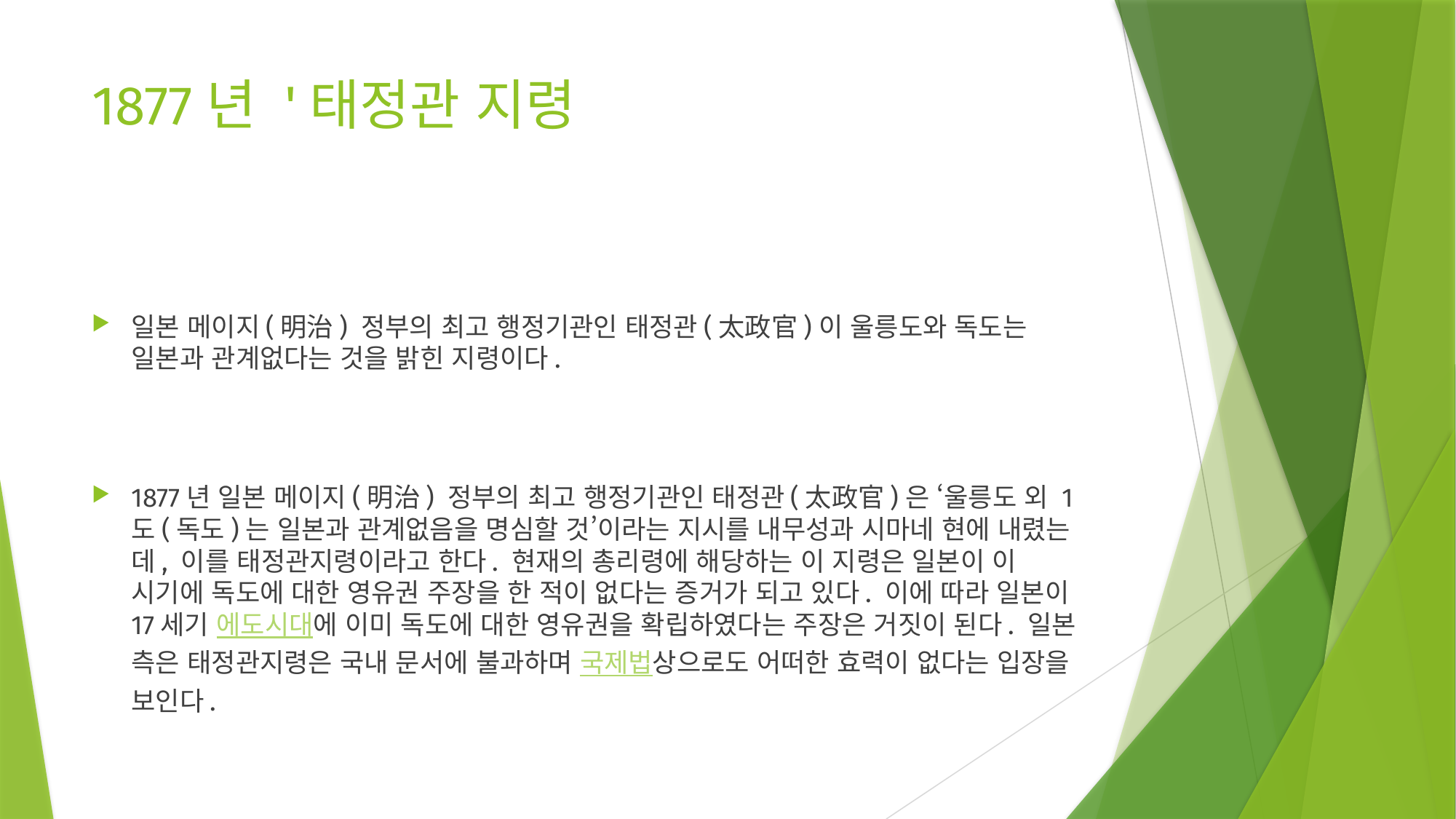

# 1877년 '태정관 지령

일본 메이지(明治) 정부의 최고 행정기관인 태정관(太政官)이 울릉도와 독도는 일본과 관계없다는 것을 밝힌 지령이다.

1877년 일본 메이지(明治) 정부의 최고 행정기관인 태정관(太政官)은 ‘울릉도 외 1도(독도)는 일본과 관계없음을 명심할 것’이라는 지시를 내무성과 시마네 현에 내렸는데, 이를 태정관지령이라고 한다. 현재의 총리령에 해당하는 이 지령은 일본이 이 시기에 독도에 대한 영유권 주장을 한 적이 없다는 증거가 되고 있다. 이에 따라 일본이 17세기 에도시대에 이미 독도에 대한 영유권을 확립하였다는 주장은 거짓이 된다. 일본 측은 태정관지령은 국내 문서에 불과하며 국제법상으로도 어떠한 효력이 없다는 입장을 보인다.